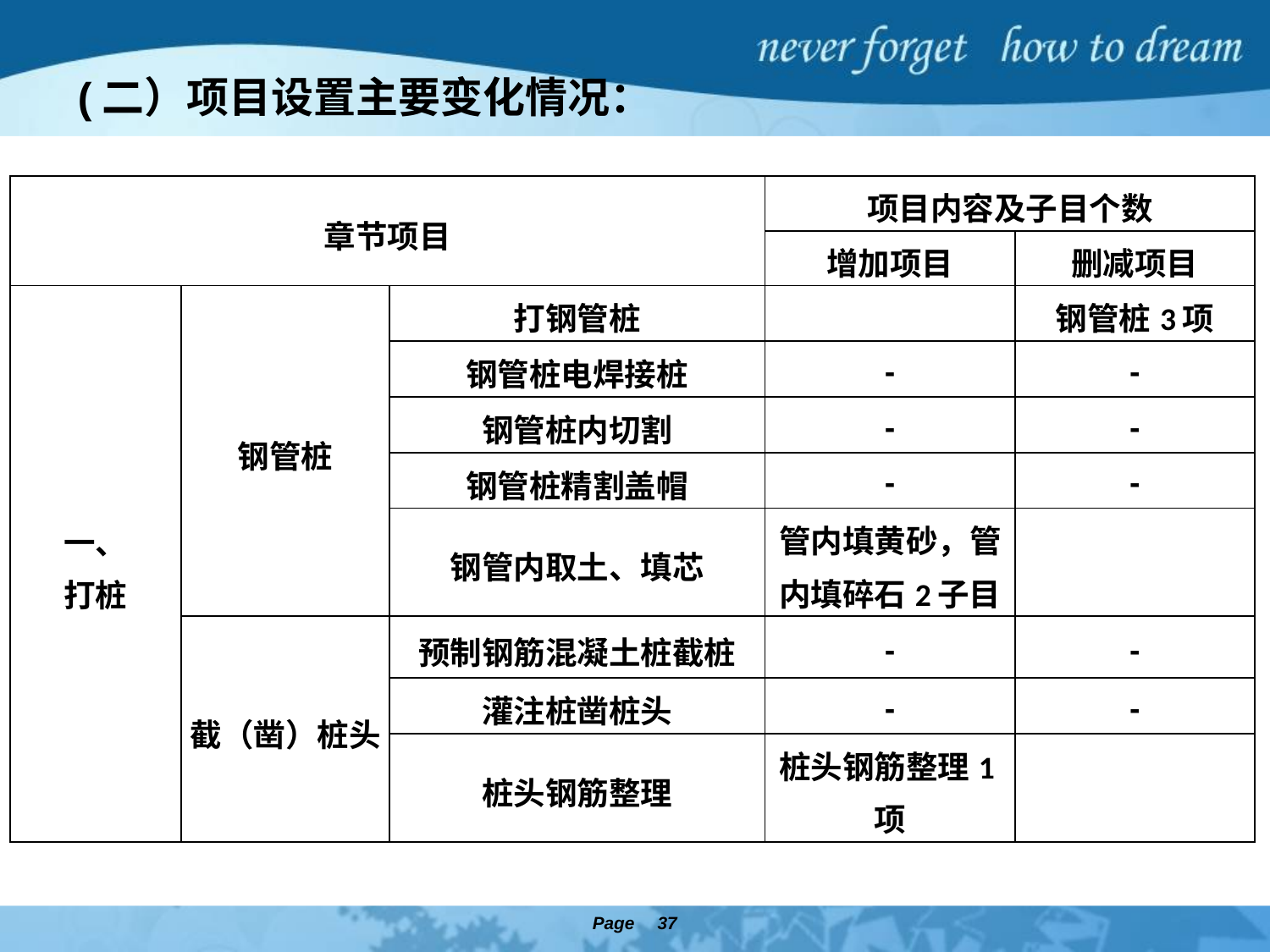

# (二）项目设置主要变化情况：
| 章节项目 |  |  | 项目内容及子目个数 |  |
| --- | --- | --- | --- | --- |
|  |  |  | 增加项目 | 删减项目 |
| 一、 打桩 | 钢管桩 | 打钢管桩 |  | 钢管桩3项 |
|  |  | 钢管桩电焊接桩 | - | - |
|  |  | 钢管桩内切割 | - | - |
|  |  | 钢管桩精割盖帽 | - | - |
|  |  | 钢管内取土、填芯 | 管内填黄砂，管内填碎石2子目 |  |
|  | 截（凿）桩头 | 预制钢筋混凝土桩截桩 | - | - |
|  |  | 灌注桩凿桩头 | - | - |
|  |  | 桩头钢筋整理 | 桩头钢筋整理1项 |  |